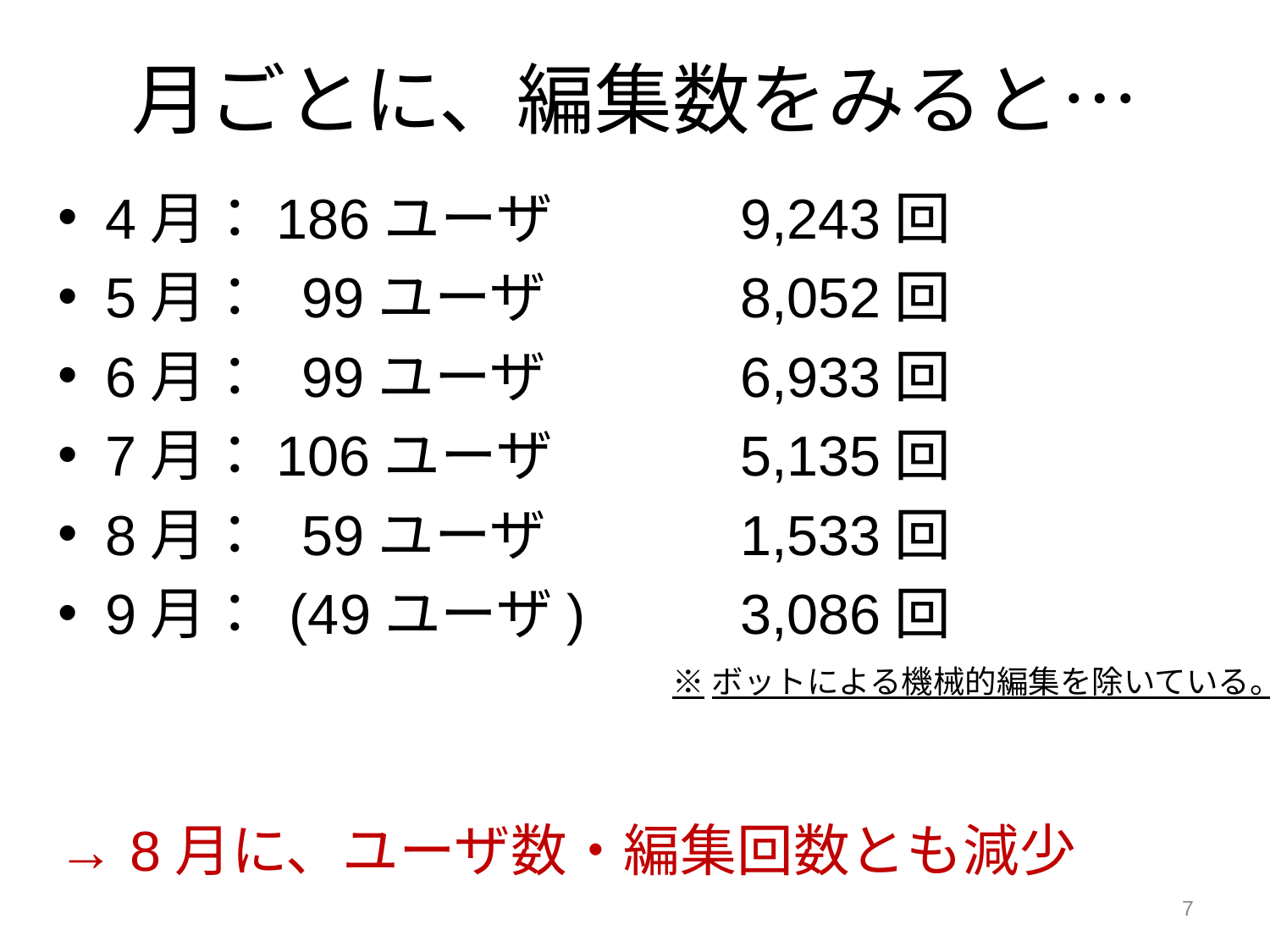

# 月ごとに、編集数をみると…
4月：186ユーザ		9,243回
5月：  99ユーザ		8,052回
6月：  99ユーザ		6,933回
7月：106ユーザ		5,135回
8月：  59ユーザ		1,533回
9月： (49ユーザ)		3,086回

→ 8月に、ユーザ数・編集回数とも減少
※ボットによる機械的編集を除いている。
7